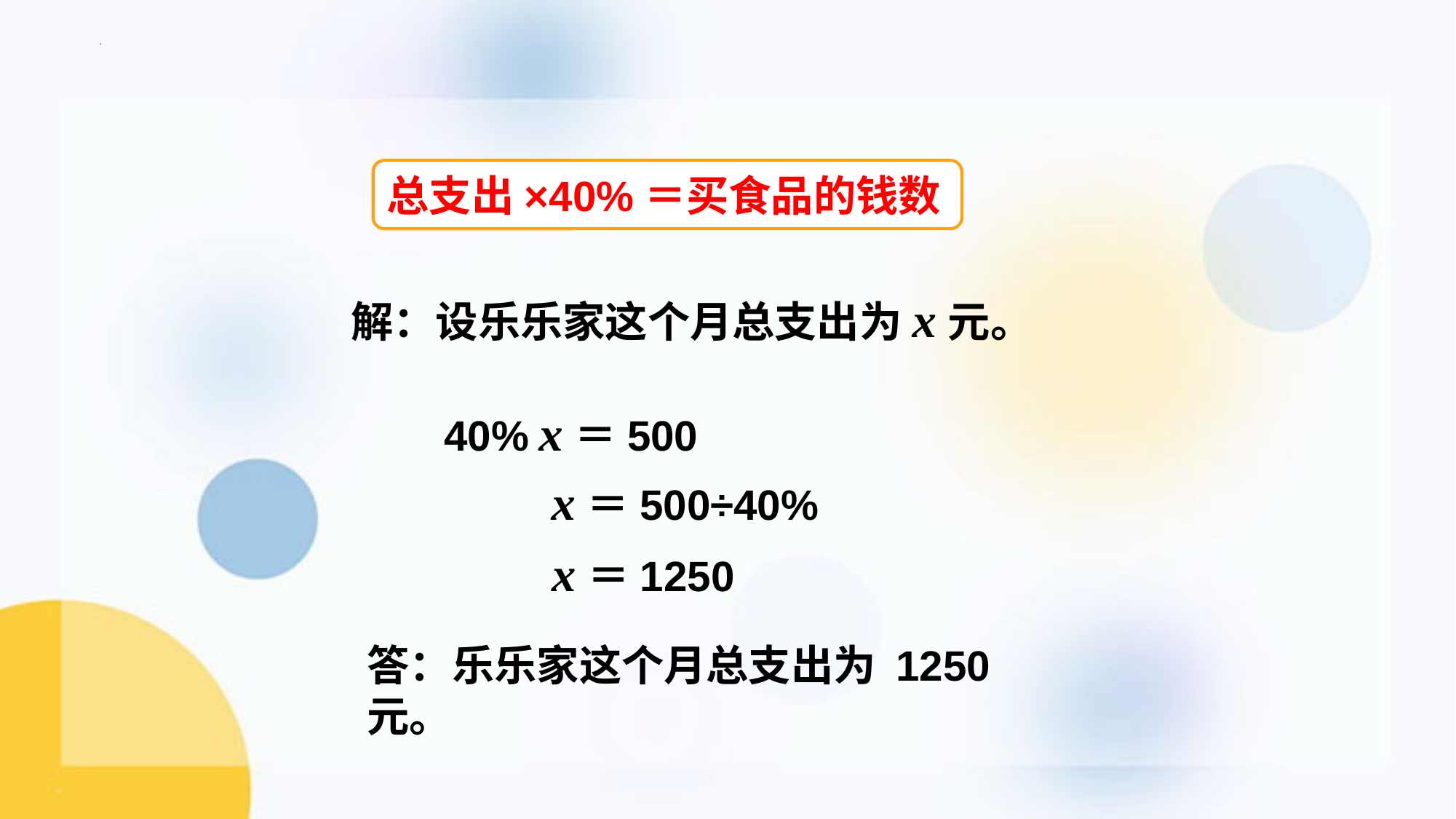

总支出×40%＝买食品的钱数
解：设乐乐家这个月总支出为x元。
40% x＝500
 x＝500÷40%
 x＝1250
答：乐乐家这个月总支出为 1250元。